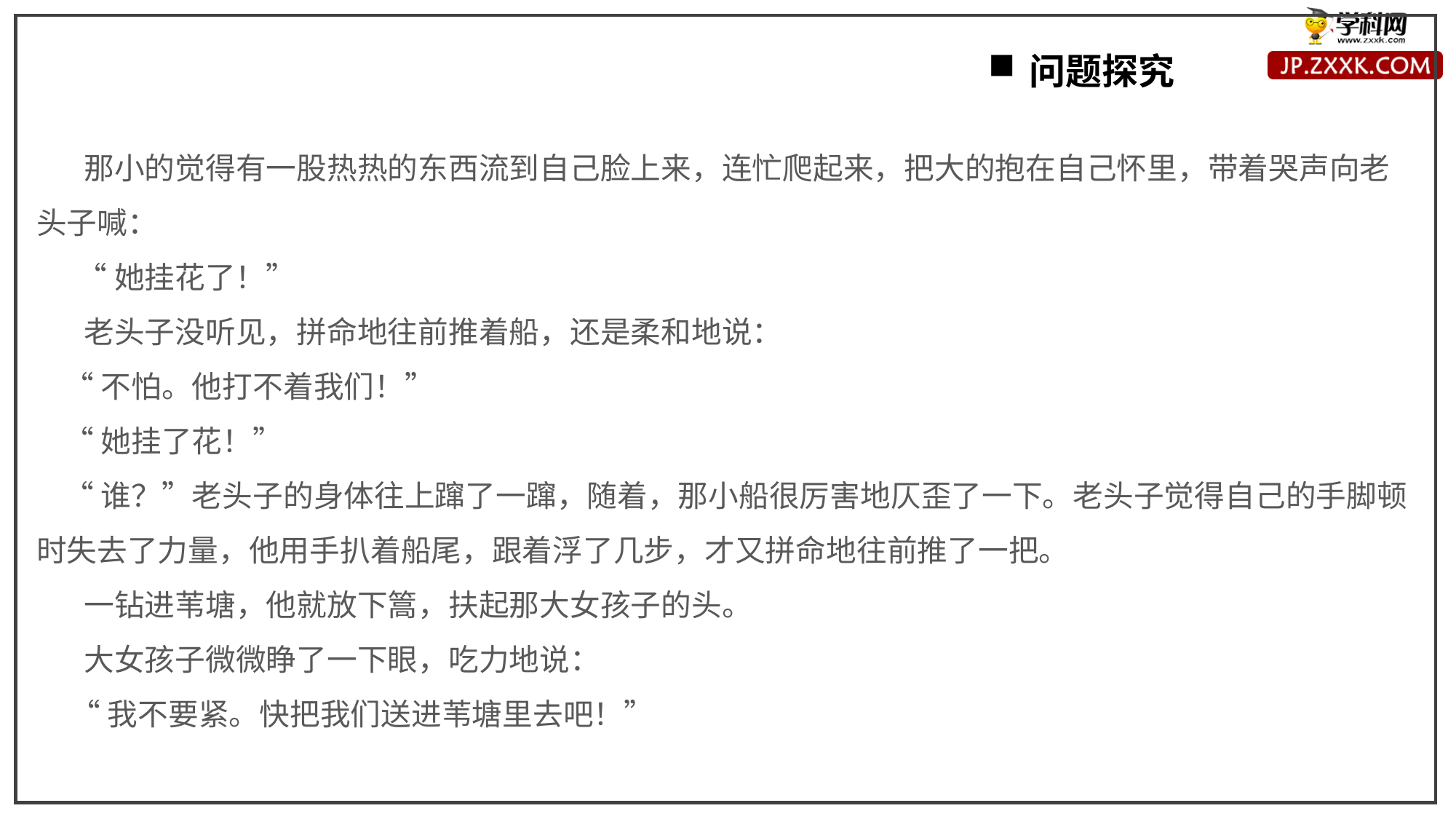

问题探究
      那小的觉得有一股热热的东西流到自己脸上来，连忙爬起来，把大的抱在自己怀里，带着哭声向老头子喊：
      “她挂花了！”
      老头子没听见，拼命地往前推着船，还是柔和地说：
    “不怕。他打不着我们！”
    “她挂了花！”
    “谁？”老头子的身体往上蹿了一蹿，随着，那小船很厉害地仄歪了一下。老头子觉得自己的手脚顿时失去了力量，他用手扒着船尾，跟着浮了几步，才又拼命地往前推了一把。
      一钻进苇塘，他就放下篙，扶起那大女孩子的头。
      大女孩子微微睁了一下眼，吃力地说：
     “我不要紧。快把我们送进苇塘里去吧！”